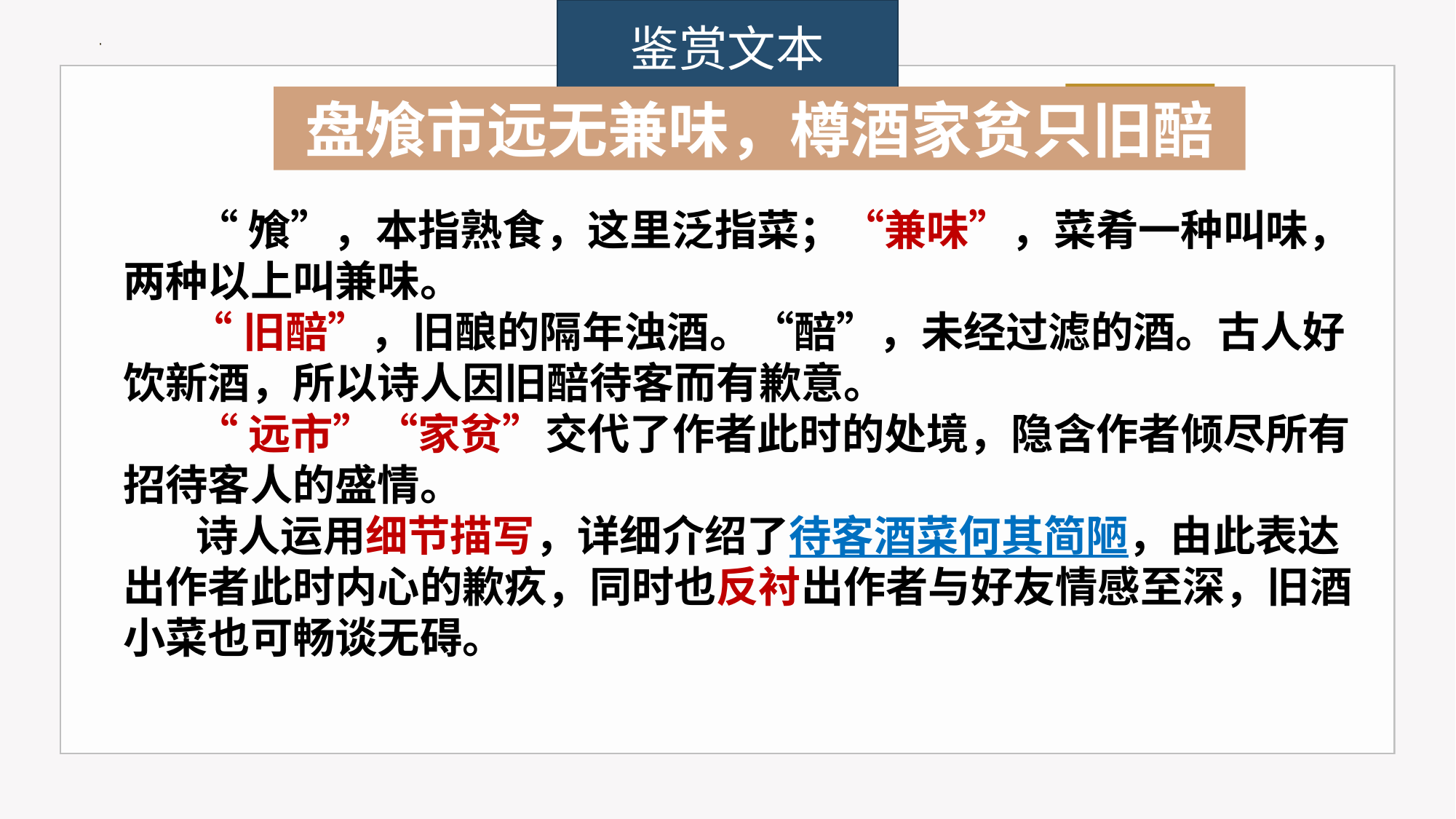

鉴赏文本

盘飧市远无兼味，樽酒家贫只旧醅

“飧”，本指熟食，这里泛指菜；“兼味”，菜肴一种叫味，两种以上叫兼味。
       “旧醅”，旧酿的隔年浊酒。“醅”，未经过滤的酒。古人好饮新酒，所以诗人因旧醅待客而有歉意。
“远市”“家贫”交代了作者此时的处境，隐含作者倾尽所有招待客人的盛情。
诗人运用细节描写，详细介绍了待客酒菜何其简陋，由此表达出作者此时内心的歉疚，同时也反衬出作者与好友情感至深，旧酒小菜也可畅谈无碍。